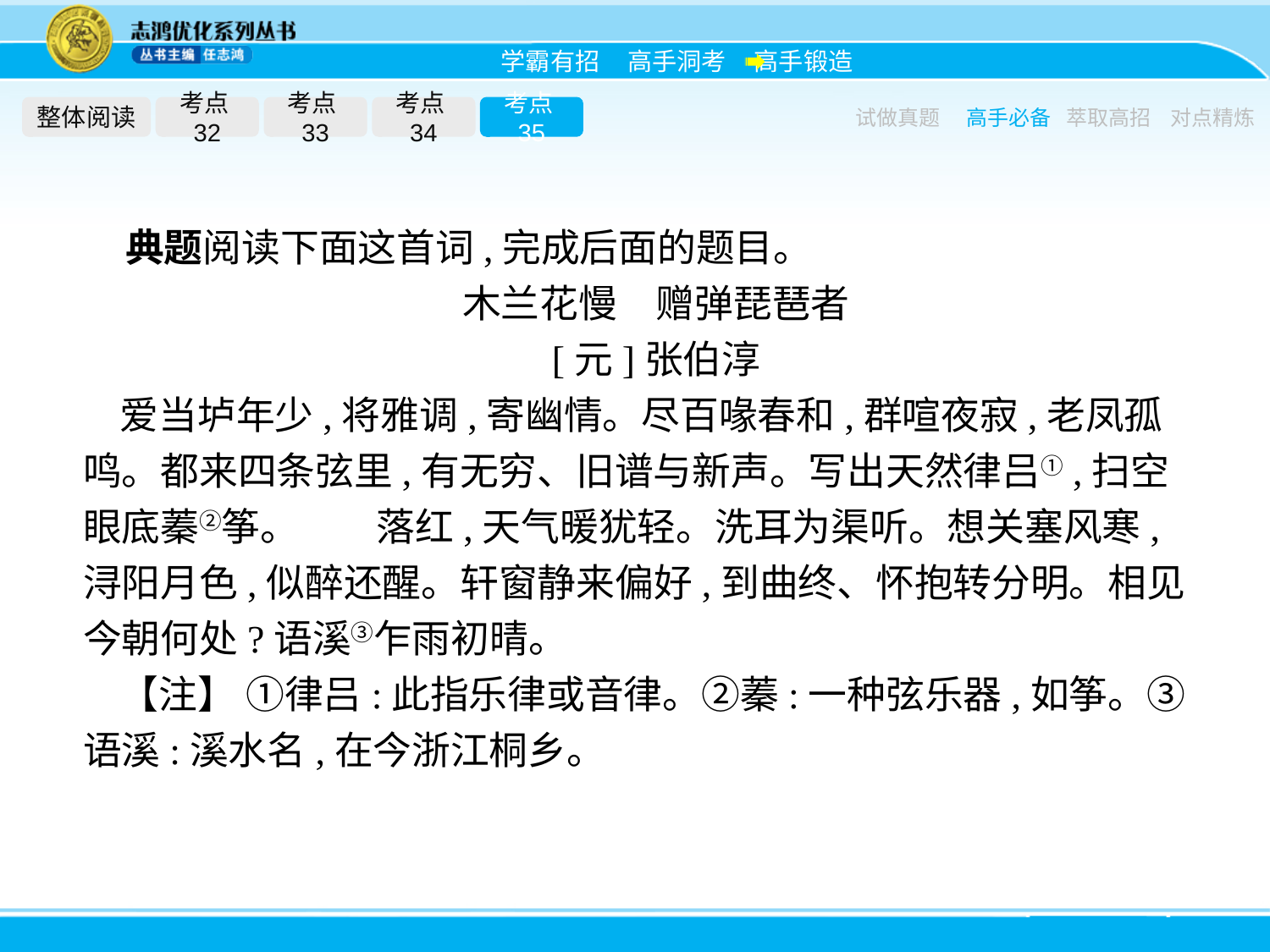

整体阅读
考点32
考点33
考点34
考点35
试做真题
高手必备
萃取高招
对点精炼
典题阅读下面这首词,完成后面的题目。
木兰花慢　赠弹琵琶者
[元]张伯淳
爱当垆年少,将雅调,寄幽情。尽百喙春和,群喧夜寂,老凤孤鸣。都来四条弦里,有无穷、旧谱与新声。写出天然律吕①,扫空眼底蓁②筝。　　落红,天气暖犹轻。洗耳为渠听。想关塞风寒,浔阳月色,似醉还醒。轩窗静来偏好,到曲终、怀抱转分明。相见今朝何处?语溪③乍雨初晴。
【注】 ①律吕:此指乐律或音律。②蓁:一种弦乐器,如筝。③语溪:溪水名,在今浙江桐乡。